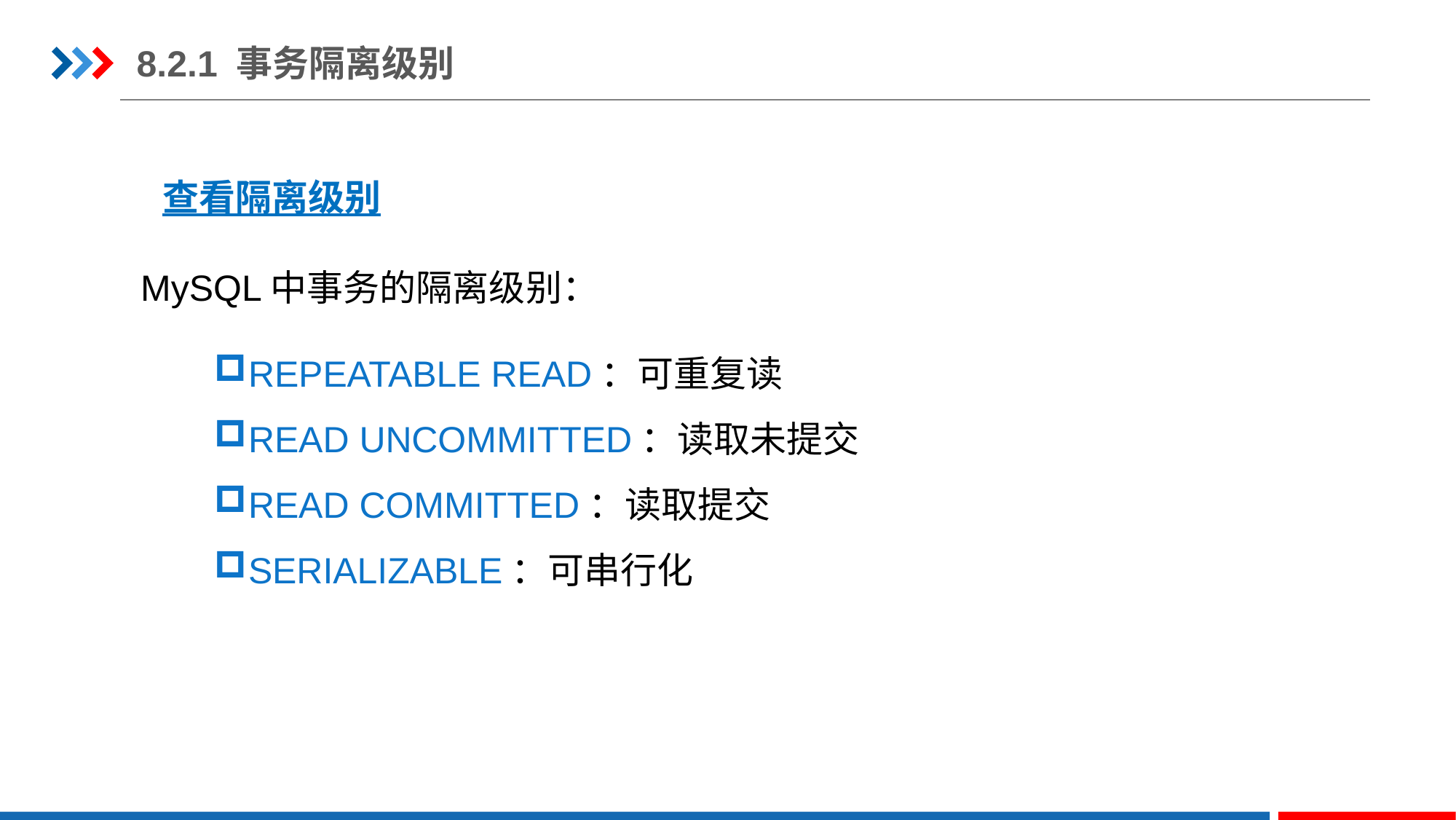

8.2.1 事务隔离级别
查看隔离级别

MySQL中事务的隔离级别：
REPEATABLE READ：可重复读
READ UNCOMMITTED：读取未提交
READ COMMITTED：读取提交
SERIALIZABLE：可串行化